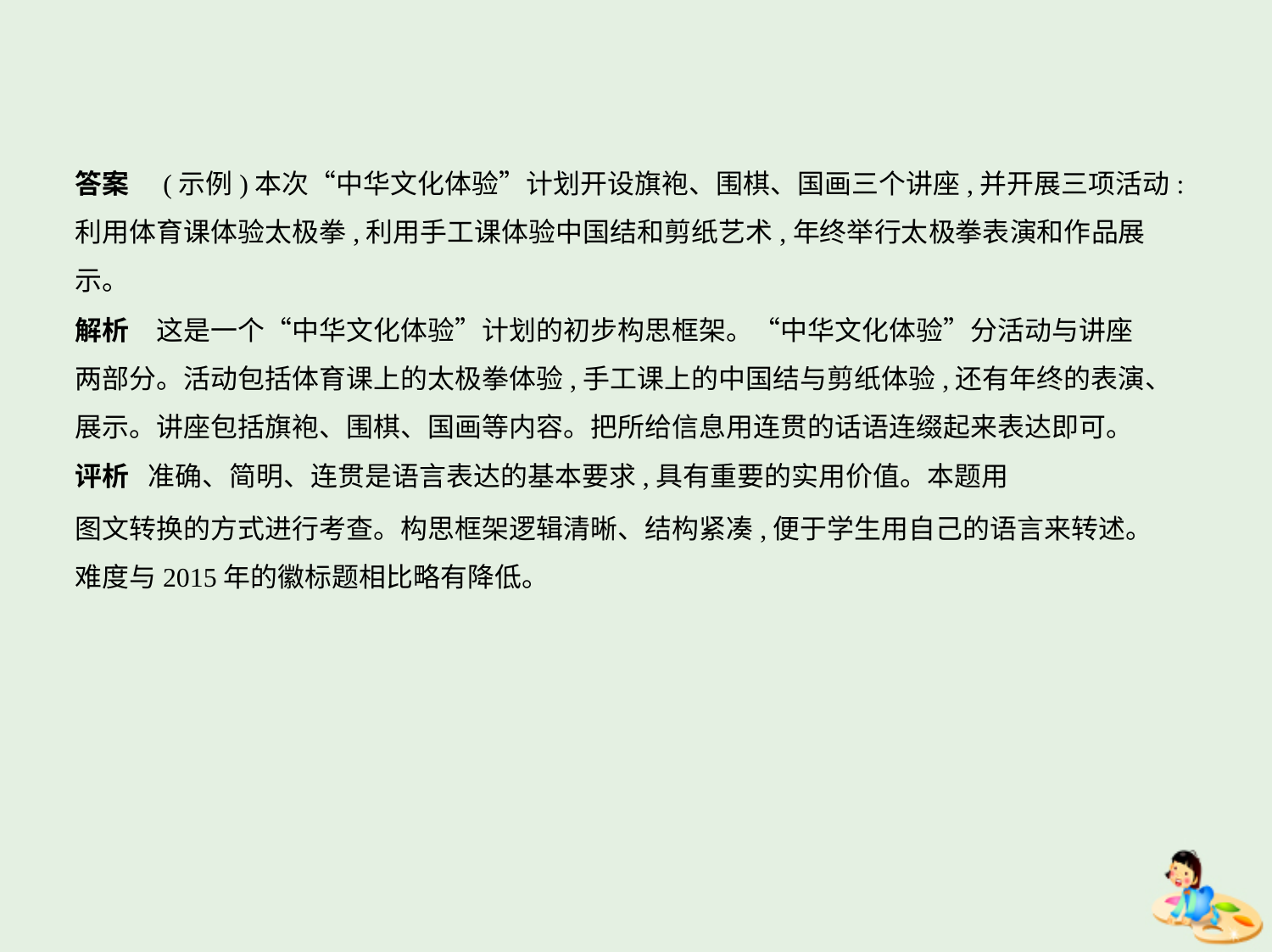

答案　(示例)本次“中华文化体验”计划开设旗袍、围棋、国画三个讲座,并开展三项活动:
利用体育课体验太极拳,利用手工课体验中国结和剪纸艺术,年终举行太极拳表演和作品展
示。
解析　这是一个“中华文化体验”计划的初步构思框架。“中华文化体验”分活动与讲座
两部分。活动包括体育课上的太极拳体验,手工课上的中国结与剪纸体验,还有年终的表演、
展示。讲座包括旗袍、围棋、国画等内容。把所给信息用连贯的话语连缀起来表达即可。
评析   准确、简明、连贯是语言表达的基本要求,具有重要的实用价值。本题用
图文转换的方式进行考查。构思框架逻辑清晰、结构紧凑,便于学生用自己的语言来转述。
难度与2015年的徽标题相比略有降低。